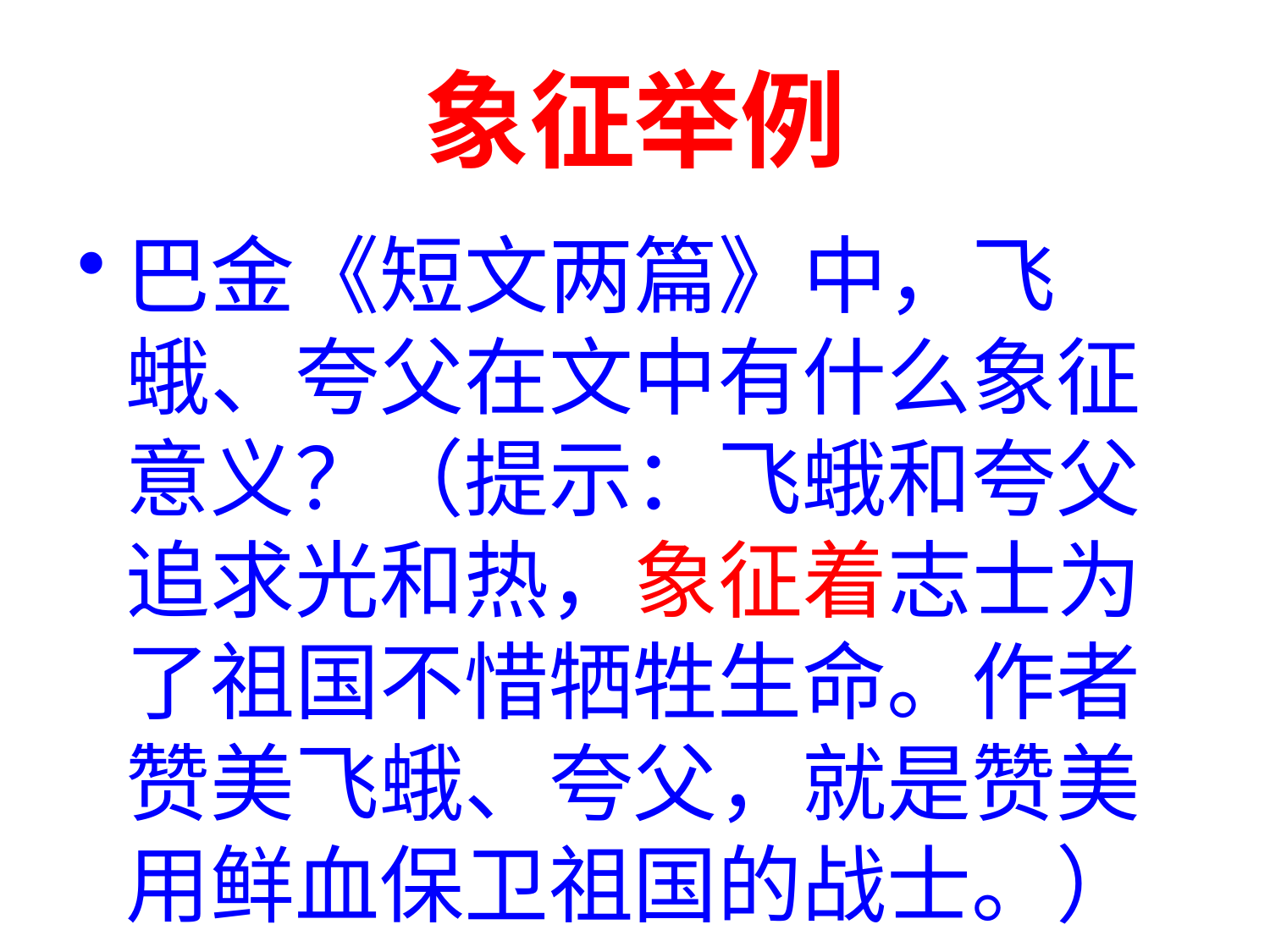

象征举例
巴金《短文两篇》中，飞蛾、夸父在文中有什么象征意义？（提示：飞蛾和夸父追求光和热，象征着志士为了祖国不惜牺牲生命。作者赞美飞蛾、夸父，就是赞美用鲜血保卫祖国的战士。）